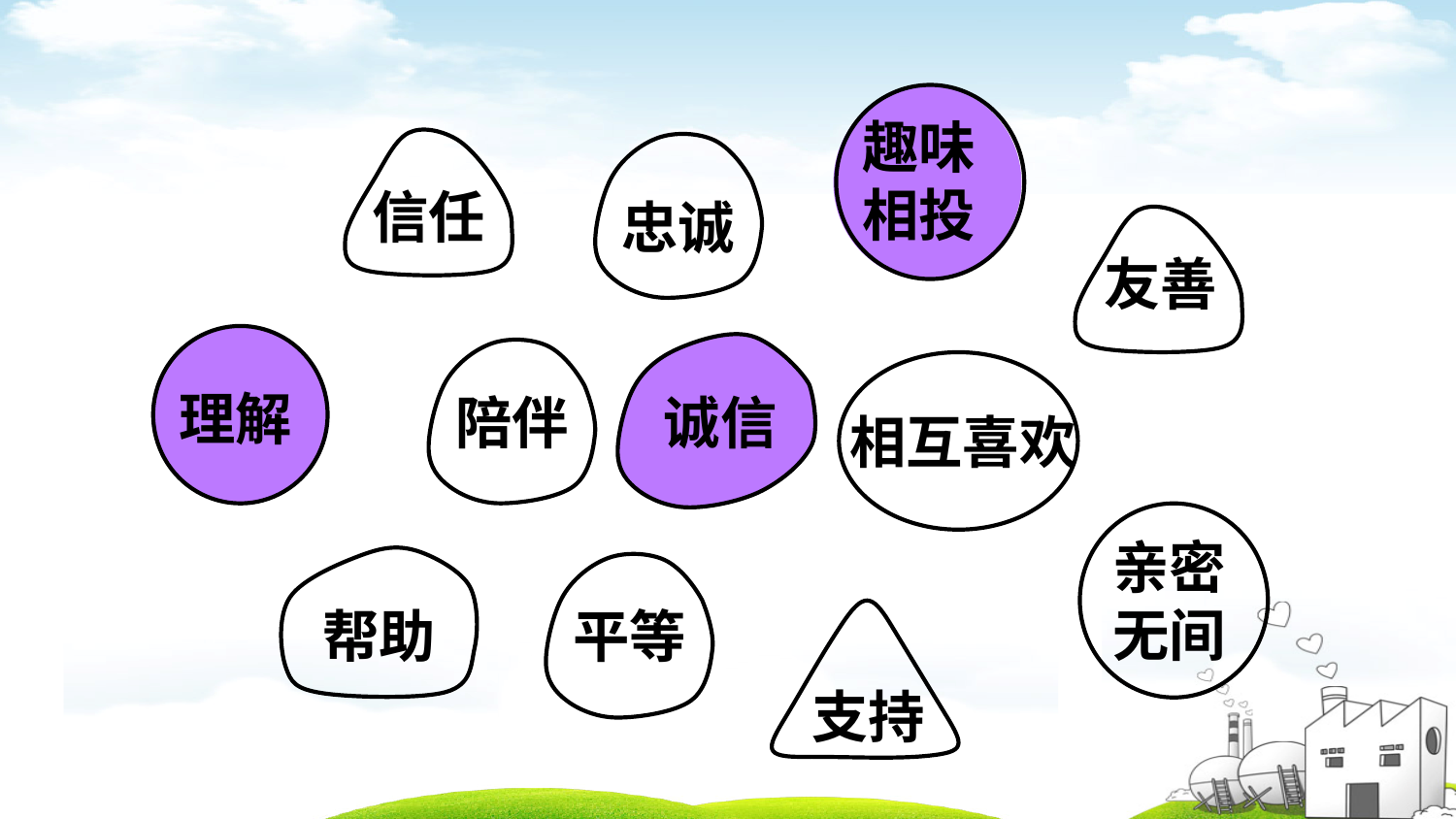

趣味相投

信任
忠诚

友善

理解
陪伴
诚信
相互喜欢

亲密无间

帮助
平等

支持